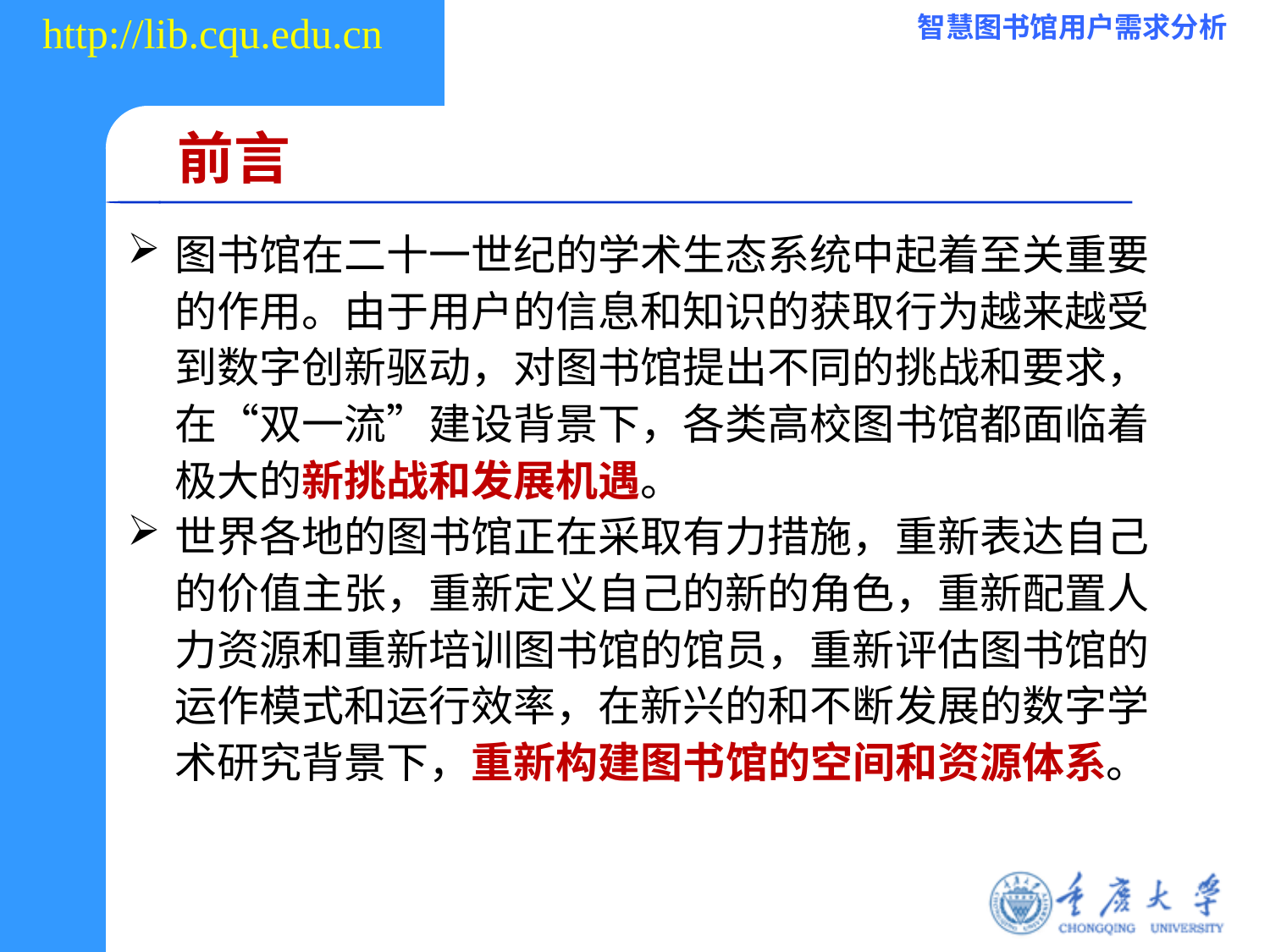

前言
图书馆在二十一世纪的学术生态系统中起着至关重要的作用。由于用户的信息和知识的获取行为越来越受到数字创新驱动，对图书馆提出不同的挑战和要求，在“双一流”建设背景下，各类高校图书馆都面临着极大的新挑战和发展机遇。
世界各地的图书馆正在采取有力措施，重新表达自己的价值主张，重新定义自己的新的角色，重新配置人力资源和重新培训图书馆的馆员，重新评估图书馆的运作模式和运行效率，在新兴的和不断发展的数字学术研究背景下，重新构建图书馆的空间和资源体系。